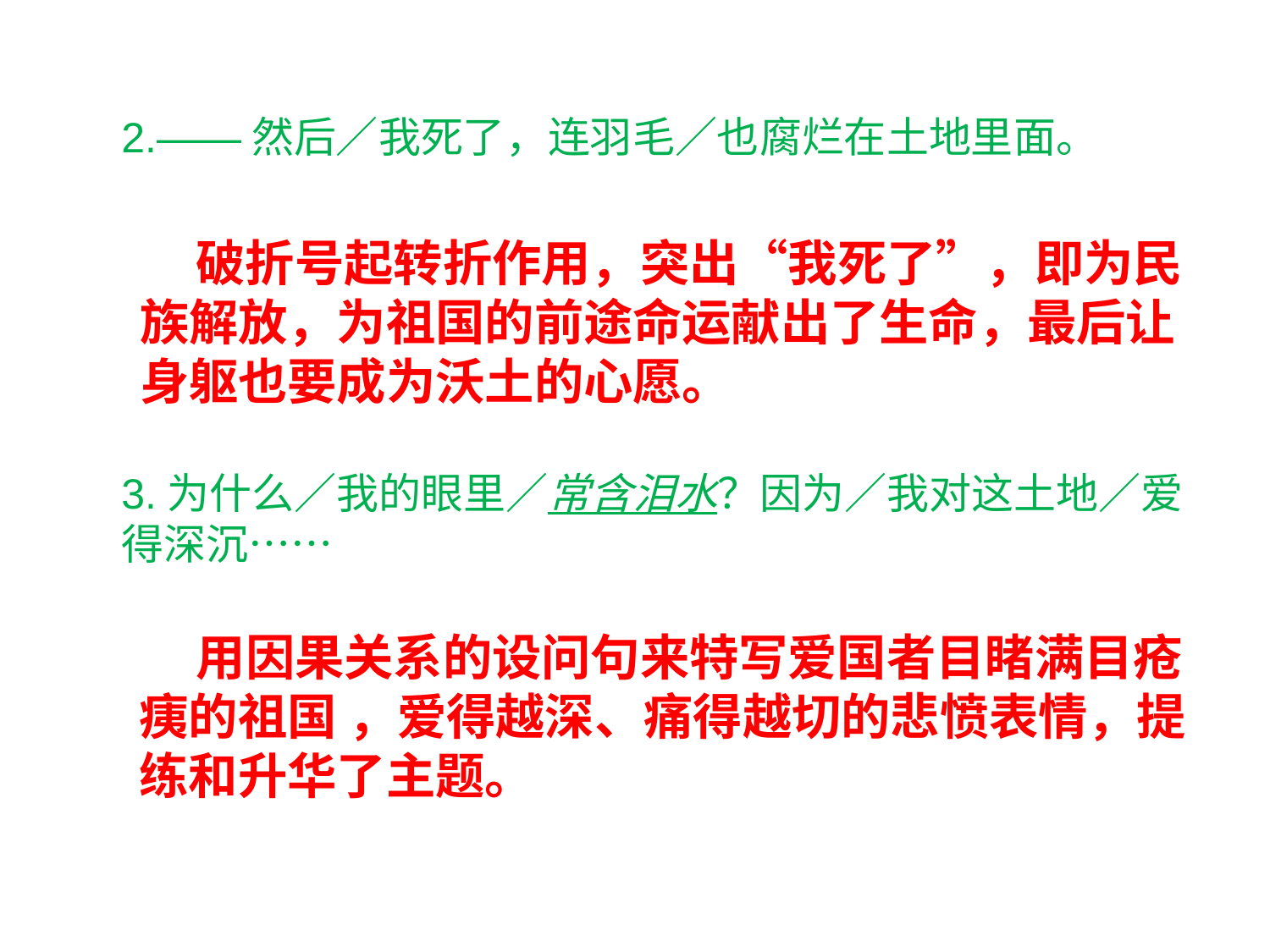

2.——然后／我死了，连羽毛／也腐烂在土地里面。
    破折号起转折作用，突出“我死了”，即为民族解放，为祖国的前途命运献出了生命，最后让身躯也要成为沃土的心愿。
3.为什么／我的眼里／常含泪水？因为／我对这土地／爱得深沉……
    用因果关系的设问句来特写爱国者目睹满目疮痍的祖国 ，爱得越深、痛得越切的悲愤表情，提练和升华了主题。